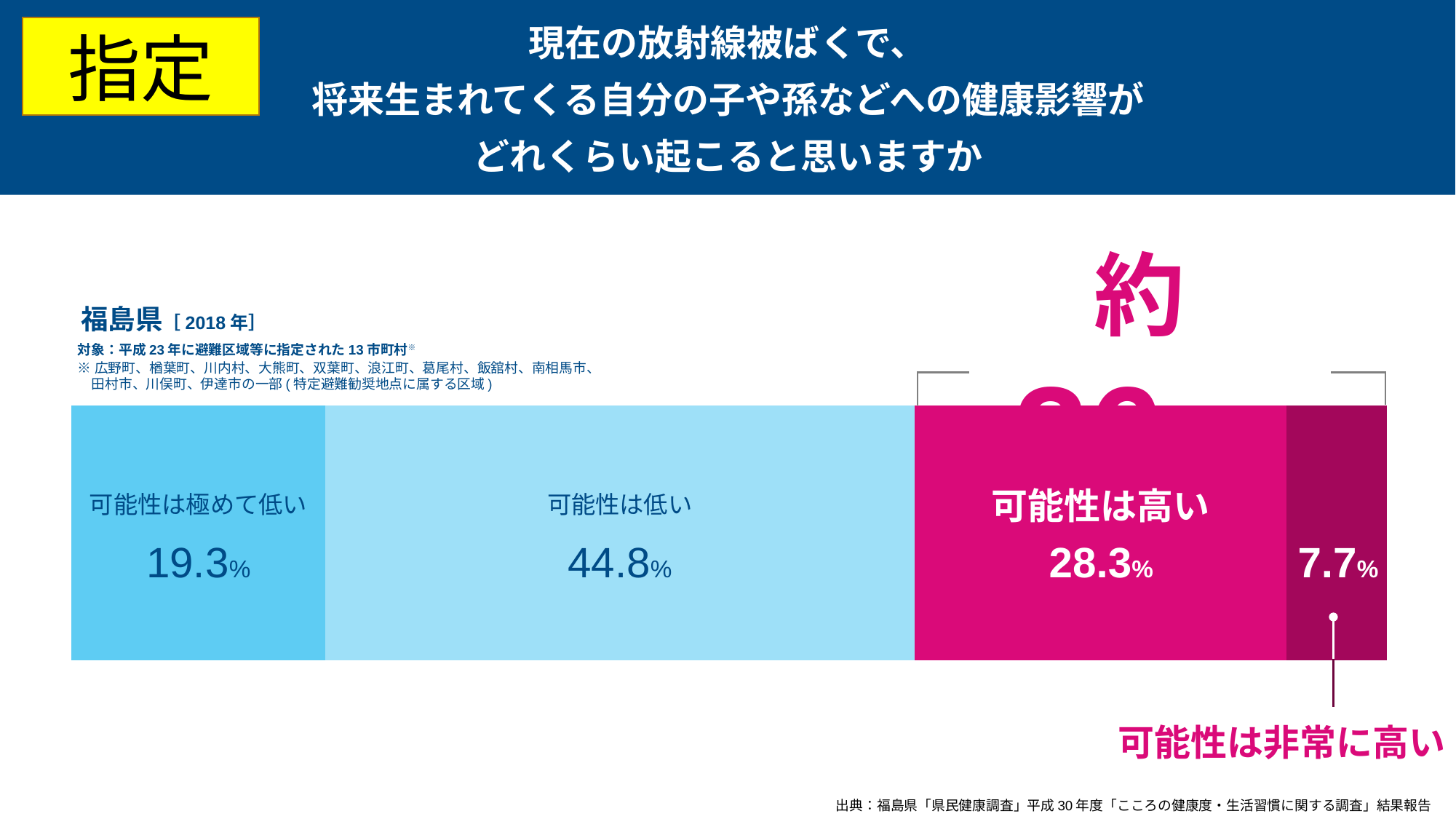

現在の放射線被ばくで、
将来生まれてくる自分の子や孫などへの健康影響が
どれくらい起こると思いますか
指定
約36％
福島県［2018年］

### Chart

| Category | 系列 1 | 系列 2 | 系列 3 | 系列 4 |
|---|---|---|---|---|
| 2018年度 | 0.193 | 0.448 | 0.283 | 0.077 |
対象：平成23年に避難区域等に指定された13市町村※
※広野町、楢葉町、川内村、大熊町、双葉町、浪江町、葛尾村、飯舘村、南相馬市、
　田村市、川俣町、伊達市の一部(特定避難勧奨地点に属する区域)
可能性は高い
可能性は極めて低い
可能性は低い
19.3%
44.8%
28.3%
7.7%
可能性は非常に高い
出典：福島県「県民健康調査」平成30年度「こころの健康度・生活習慣に関する調査」結果報告